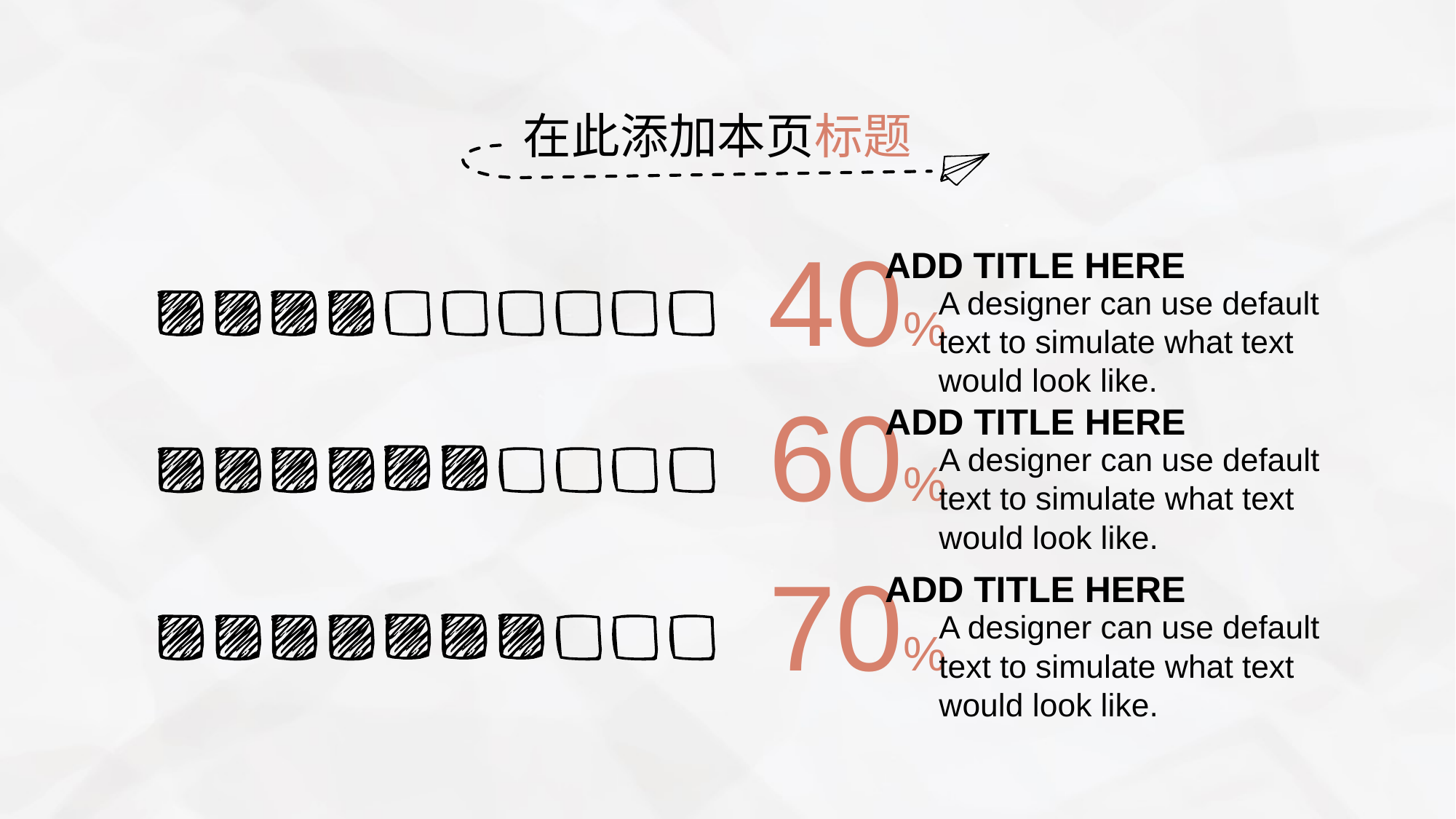

在此添加本页标题

40%
ADD TITLE HERE
A designer can use default text to simulate what text would look like.

60%
ADD TITLE HERE
A designer can use default text to simulate what text would look like.

70%
ADD TITLE HERE
A designer can use default text to simulate what text would look like.